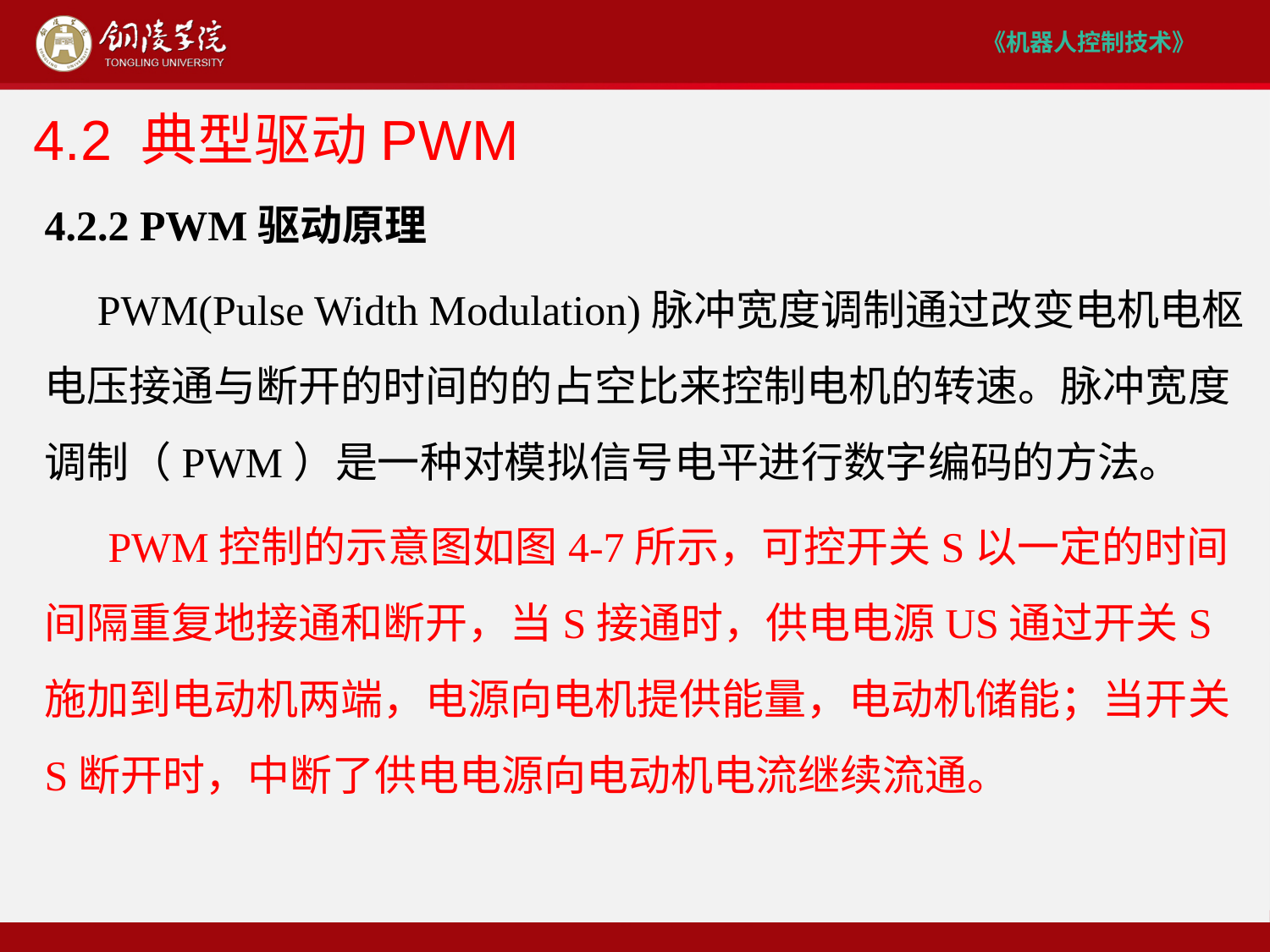

# 4.2 典型驱动PWM
4.2.2 PWM驱动原理
     PWM(Pulse Width Modulation)脉冲宽度调制通过改变电机电枢电压接通与断开的时间的的占空比来控制电机的转速。脉冲宽度调制（PWM）是一种对模拟信号电平进行数字编码的方法。
      PWM控制的示意图如图4-7所示，可控开关S以一定的时间间隔重复地接通和断开，当S接通时，供电电源US通过开关S施加到电动机两端，电源向电机提供能量，电动机储能；当开关S断开时，中断了供电电源向电动机电流继续流通。